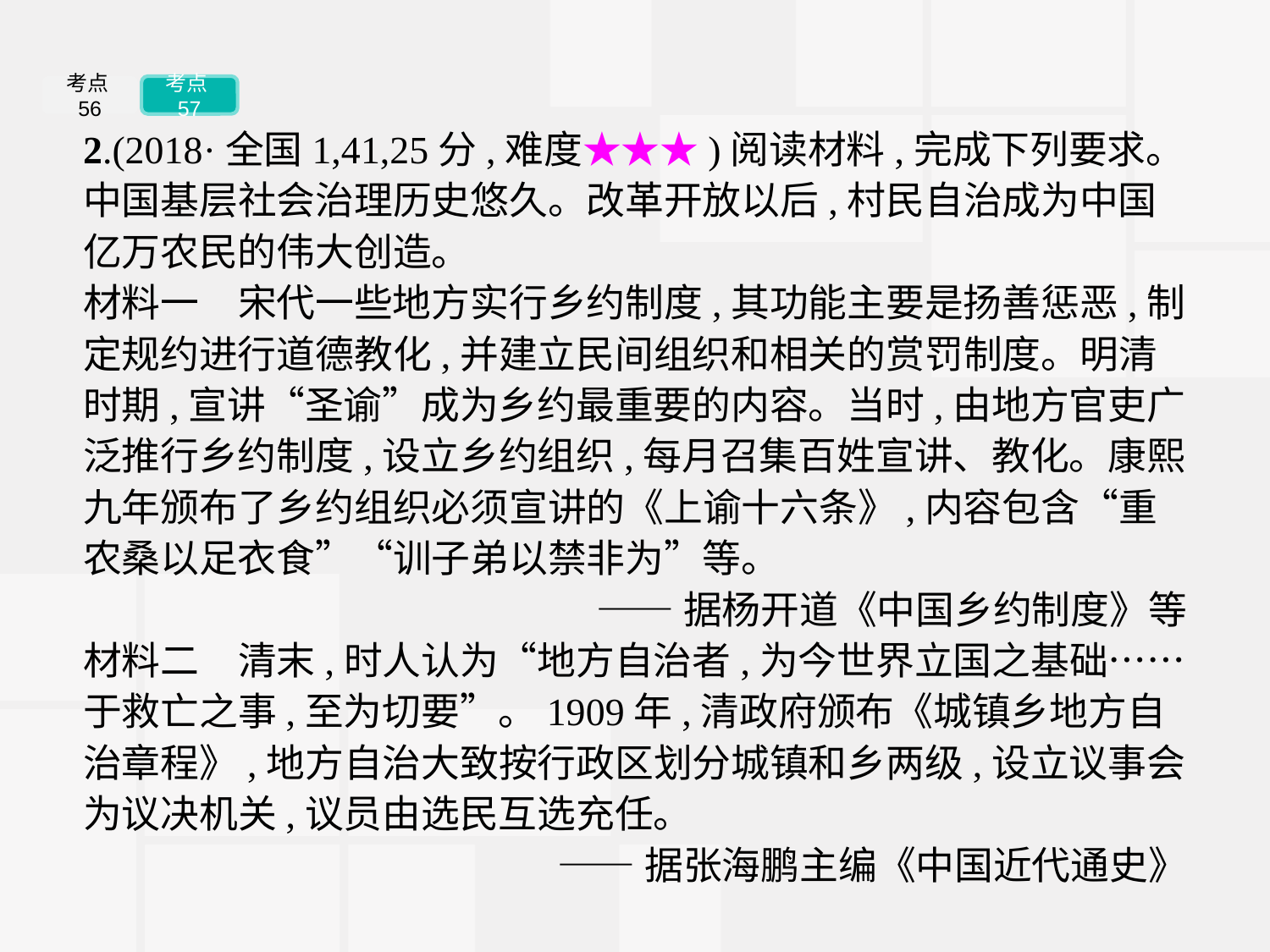

考点56
考点57
2.(2018·全国1,41,25分,难度★★★)阅读材料,完成下列要求。
中国基层社会治理历史悠久。改革开放以后,村民自治成为中国亿万农民的伟大创造。
材料一　宋代一些地方实行乡约制度,其功能主要是扬善惩恶,制定规约进行道德教化,并建立民间组织和相关的赏罚制度。明清时期,宣讲“圣谕”成为乡约最重要的内容。当时,由地方官吏广泛推行乡约制度,设立乡约组织,每月召集百姓宣讲、教化。康熙九年颁布了乡约组织必须宣讲的《上谕十六条》,内容包含“重农桑以足衣食”“训子弟以禁非为”等。
——据杨开道《中国乡约制度》等
材料二　清末,时人认为“地方自治者,为今世界立国之基础……于救亡之事,至为切要”。1909年,清政府颁布《城镇乡地方自治章程》,地方自治大致按行政区划分城镇和乡两级,设立议事会为议决机关,议员由选民互选充任。
——据张海鹏主编《中国近代通史》